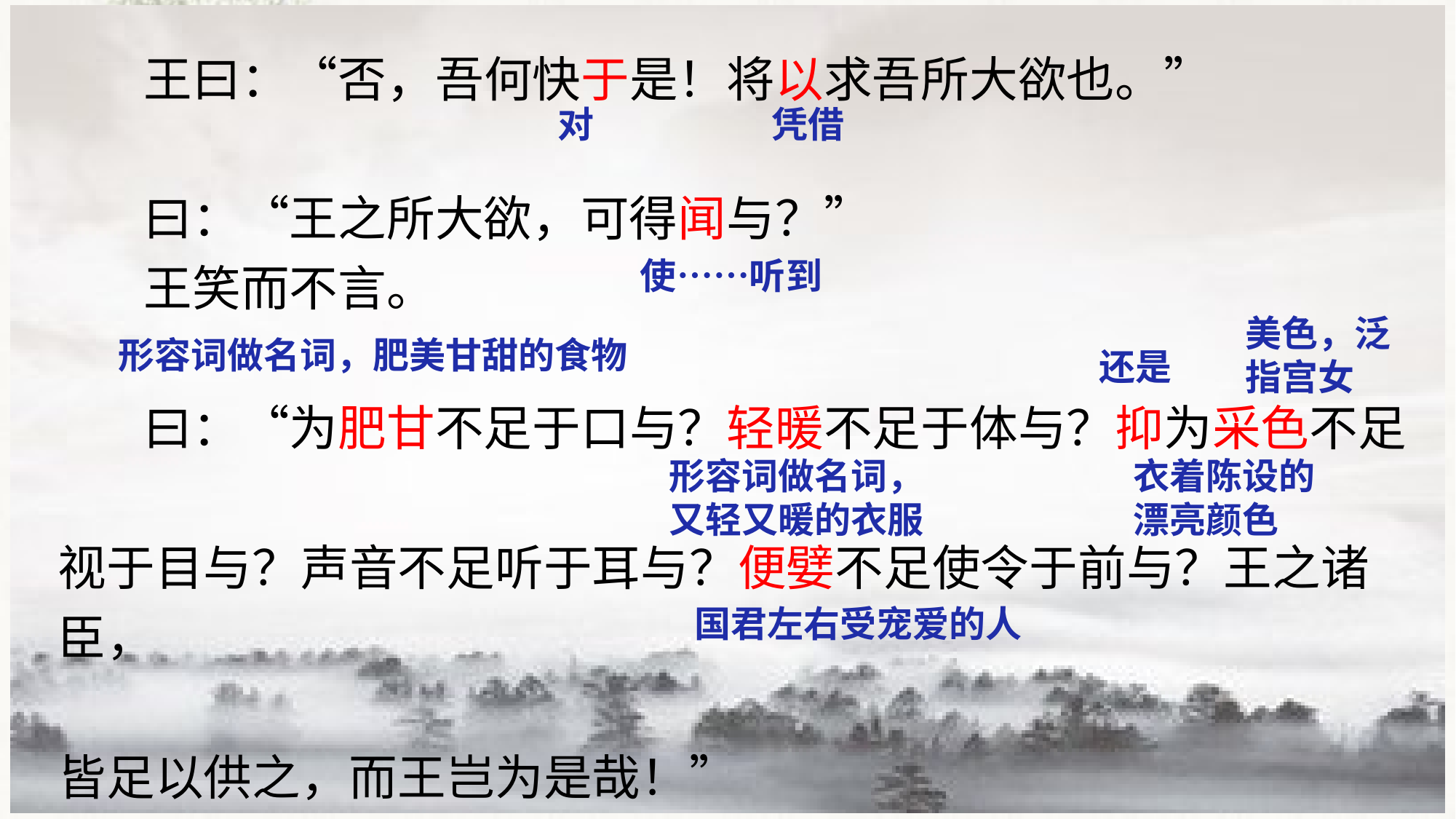

王曰：“否，吾何快于是！将以求吾所大欲也。”

曰：“王之所大欲，可得闻与？”
王笑而不言。

曰：“为肥甘不足于口与？轻暖不足于体与？抑为采色不足

视于目与？声音不足听于耳与？便嬖不足使令于前与？王之诸臣，

皆足以供之，而王岂为是哉！”
对
凭借
使……听到
美色，泛指宫女
形容词做名词，肥美甘甜的食物
还是
形容词做名词，又轻又暖的衣服
衣着陈设的漂亮颜色
国君左右受宠爱的人